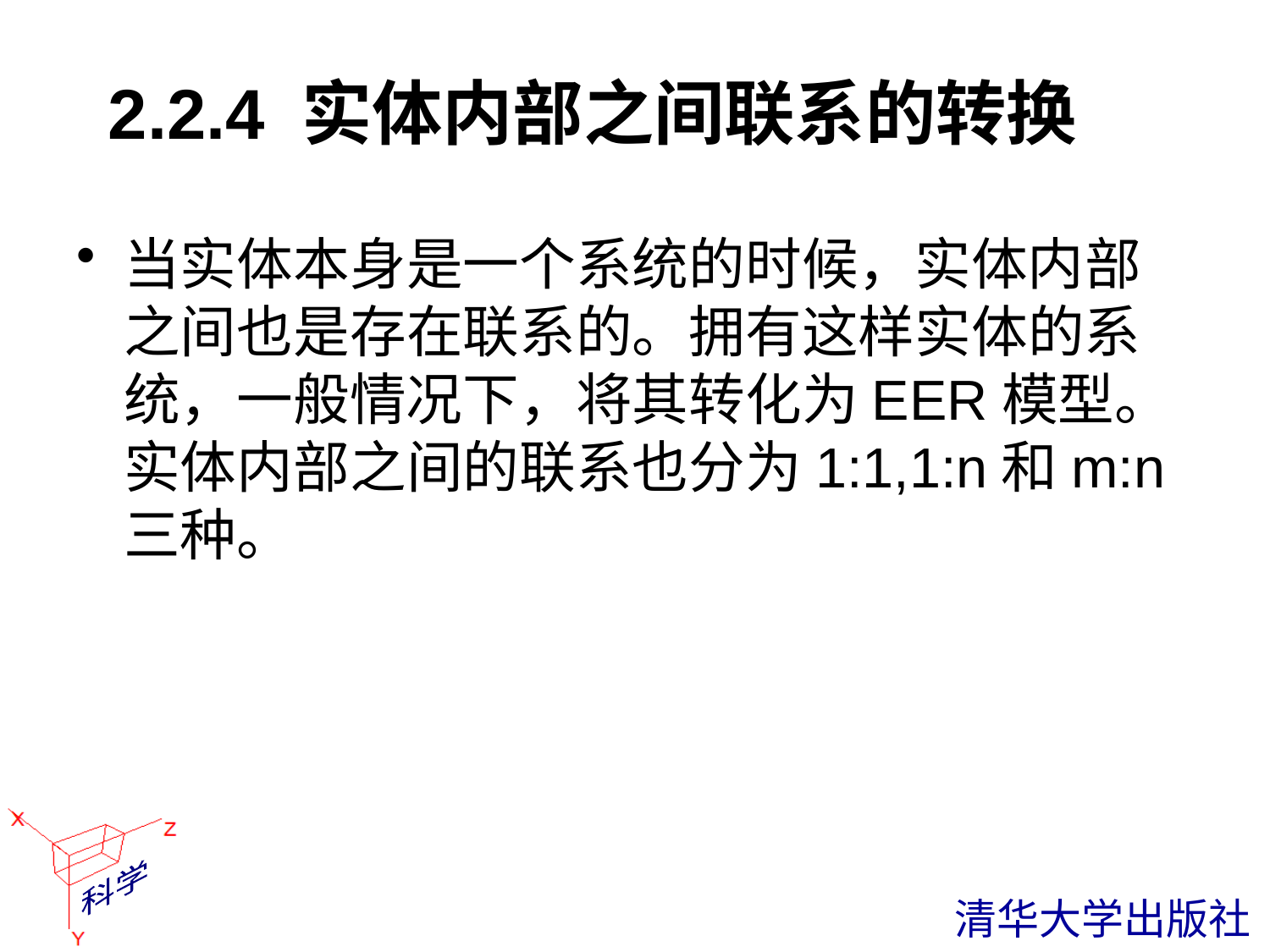

# 2.2.4 实体内部之间联系的转换
当实体本身是一个系统的时候，实体内部之间也是存在联系的。拥有这样实体的系统，一般情况下，将其转化为EER模型。实体内部之间的联系也分为1:1,1:n和m:n三种。
      清华大学出版社